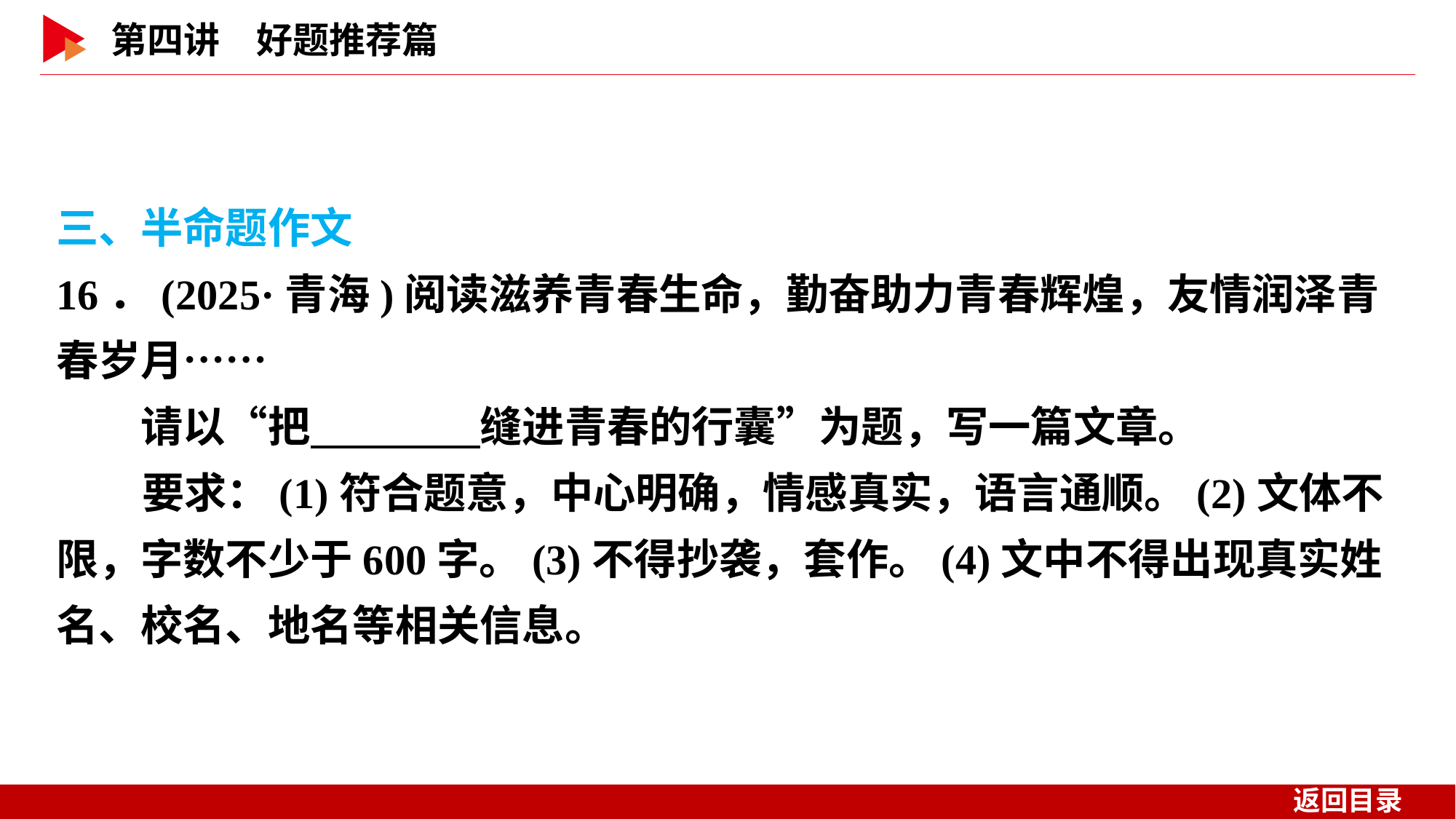

三、半命题作文
16．(2025·青海)阅读滋养青春生命，勤奋助力青春辉煌，友情润泽青春岁月……
　　请以“把　　　　缝进青春的行囊”为题，写一篇文章。
要求：(1)符合题意，中心明确，情感真实，语言通顺。(2)文体不限，字数不少于600字。(3)不得抄袭，套作。(4)文中不得出现真实姓名、校名、地名等相关信息。